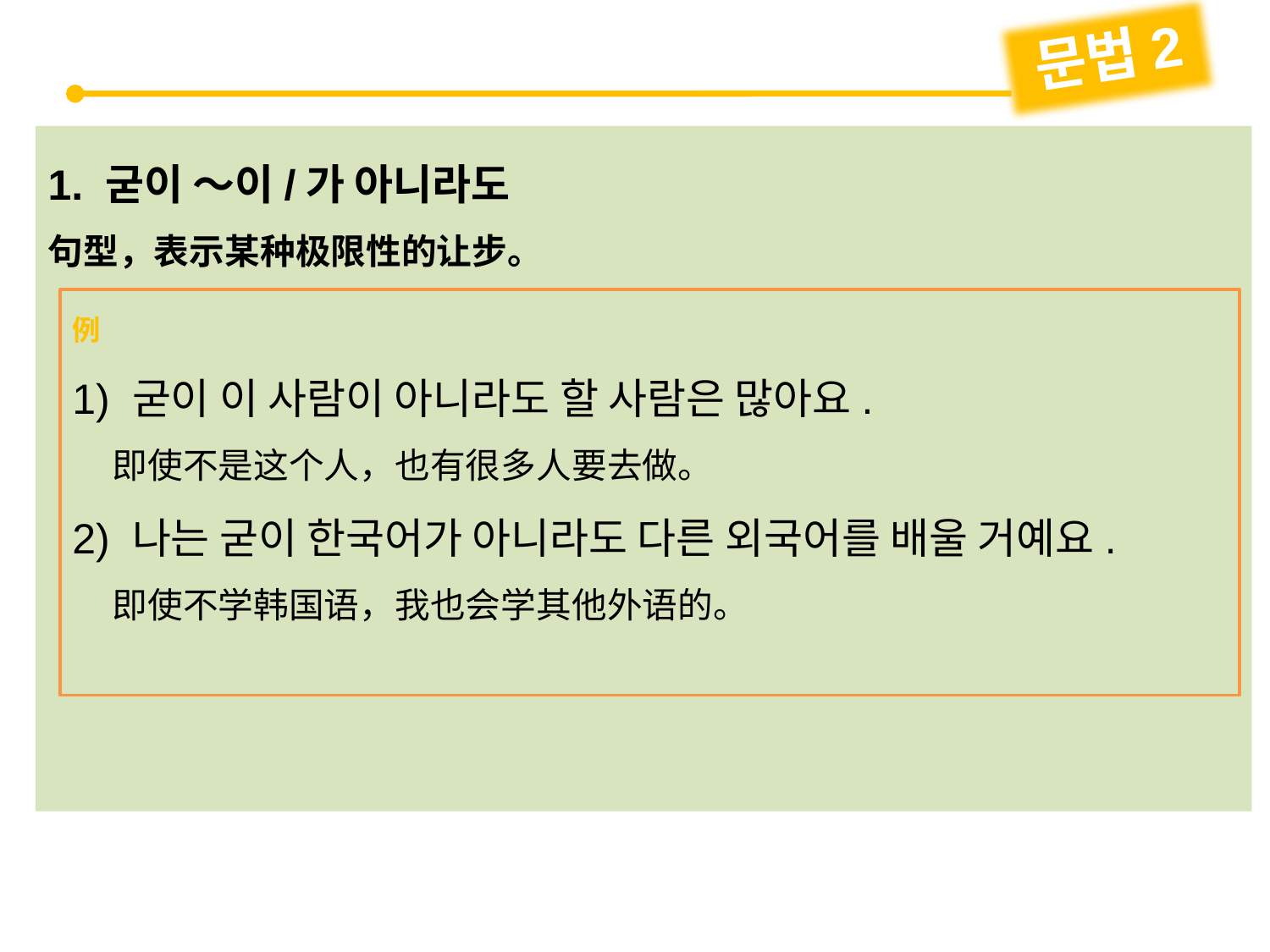

문법2
1. 굳이 ～이/가 아니라도
句型，表示某种极限性的让步。

例
1) 굳이 이 사람이 아니라도 할 사람은 많아요.
    即使不是这个人，也有很多人要去做。
2) 나는 굳이 한국어가 아니라도 다른 외국어를 배울 거예요.
    即使不学韩国语，我也会学其他外语的。